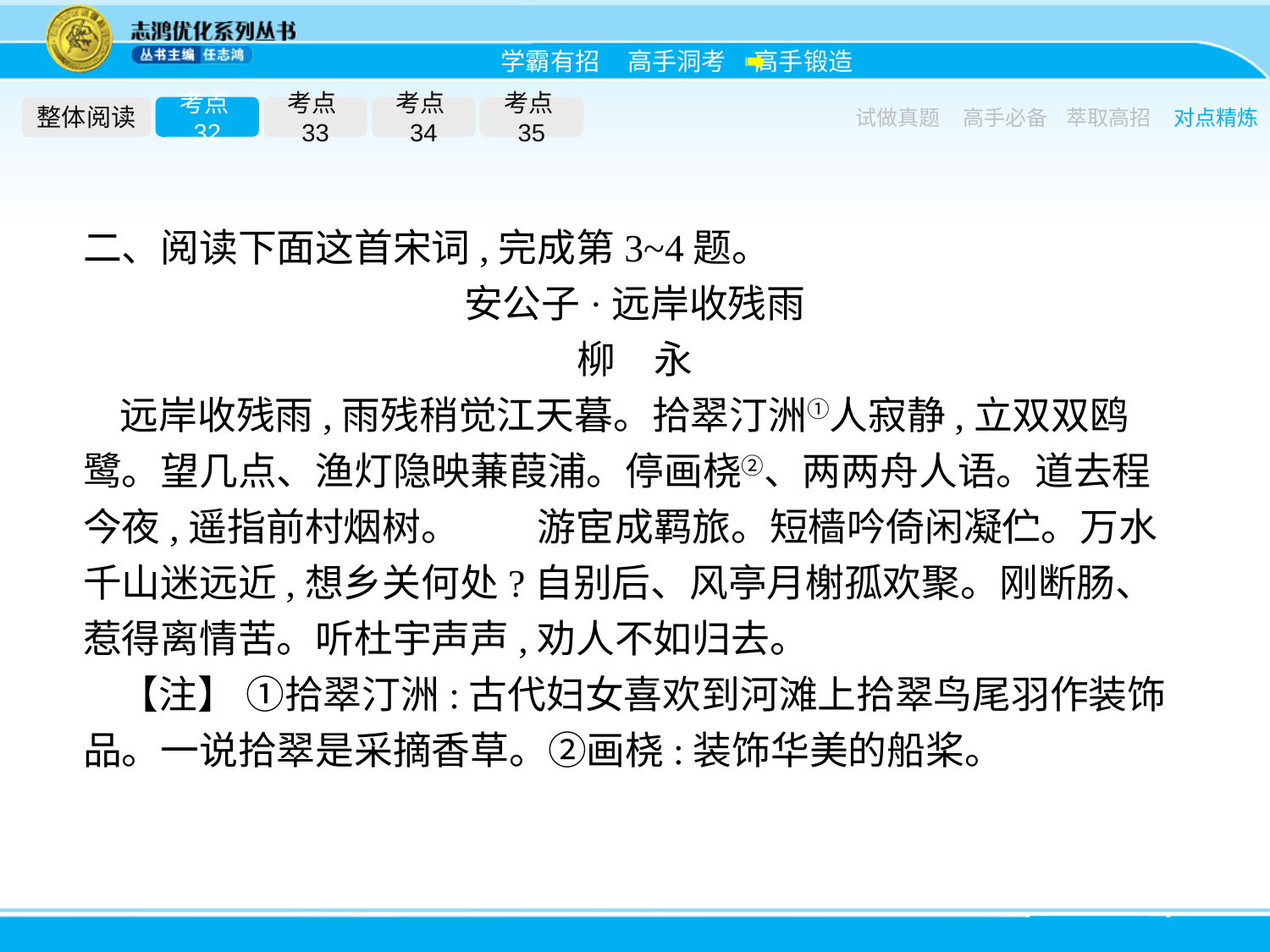

整体阅读
考点32
考点33
考点34
考点35
试做真题
高手必备
萃取高招
对点精炼
二、阅读下面这首宋词,完成第3~4题。
安公子·远岸收残雨
柳　永
远岸收残雨,雨残稍觉江天暮。拾翠汀洲①人寂静,立双双鸥鹭。望几点、渔灯隐映蒹葭浦。停画桡②、两两舟人语。道去程今夜,遥指前村烟树。　　游宦成羁旅。短樯吟倚闲凝伫。万水千山迷远近,想乡关何处?自别后、风亭月榭孤欢聚。刚断肠、惹得离情苦。听杜宇声声,劝人不如归去。
【注】 ①拾翠汀洲:古代妇女喜欢到河滩上拾翠鸟尾羽作装饰品。一说拾翠是采摘香草。②画桡:装饰华美的船桨。